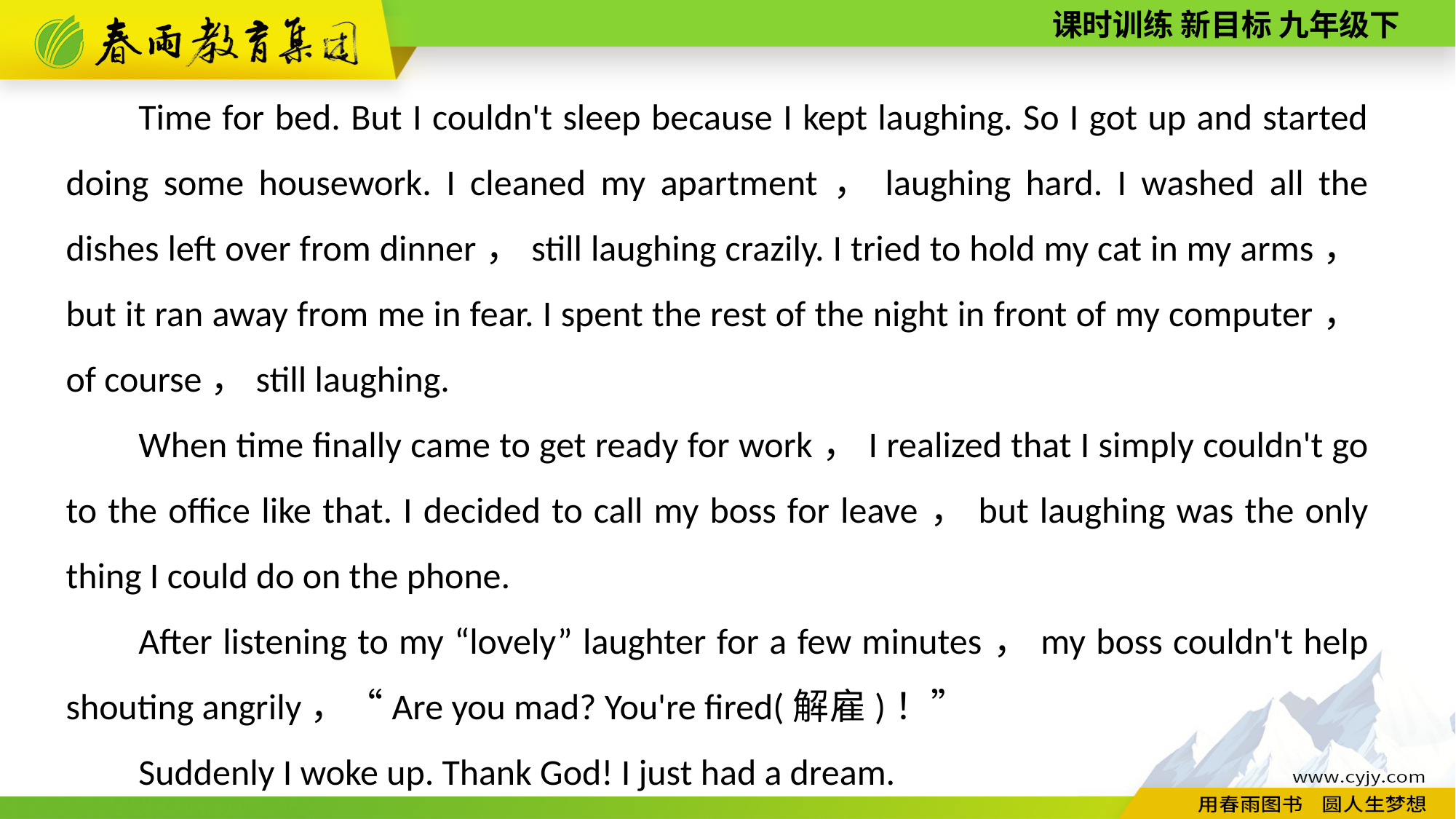

Time for bed. But I couldn't sleep because I kept laughing. So I got up and started doing some housework. I cleaned my apartment，laughing hard. I washed all the dishes left over from dinner，still laughing crazily. I tried to hold my cat in my arms，but it ran away from me in fear. I spent the rest of the night in front of my computer，of course，still laughing.
When time finally came to get ready for work，I realized that I simply couldn't go to the office like that. I decided to call my boss for leave，but laughing was the only thing I could do on the phone.
After listening to my “lovely” laughter for a few minutes，my boss couldn't help shouting angrily，“Are you mad? You're fired(解雇)！”
Suddenly I woke up. Thank God! I just had a dream.